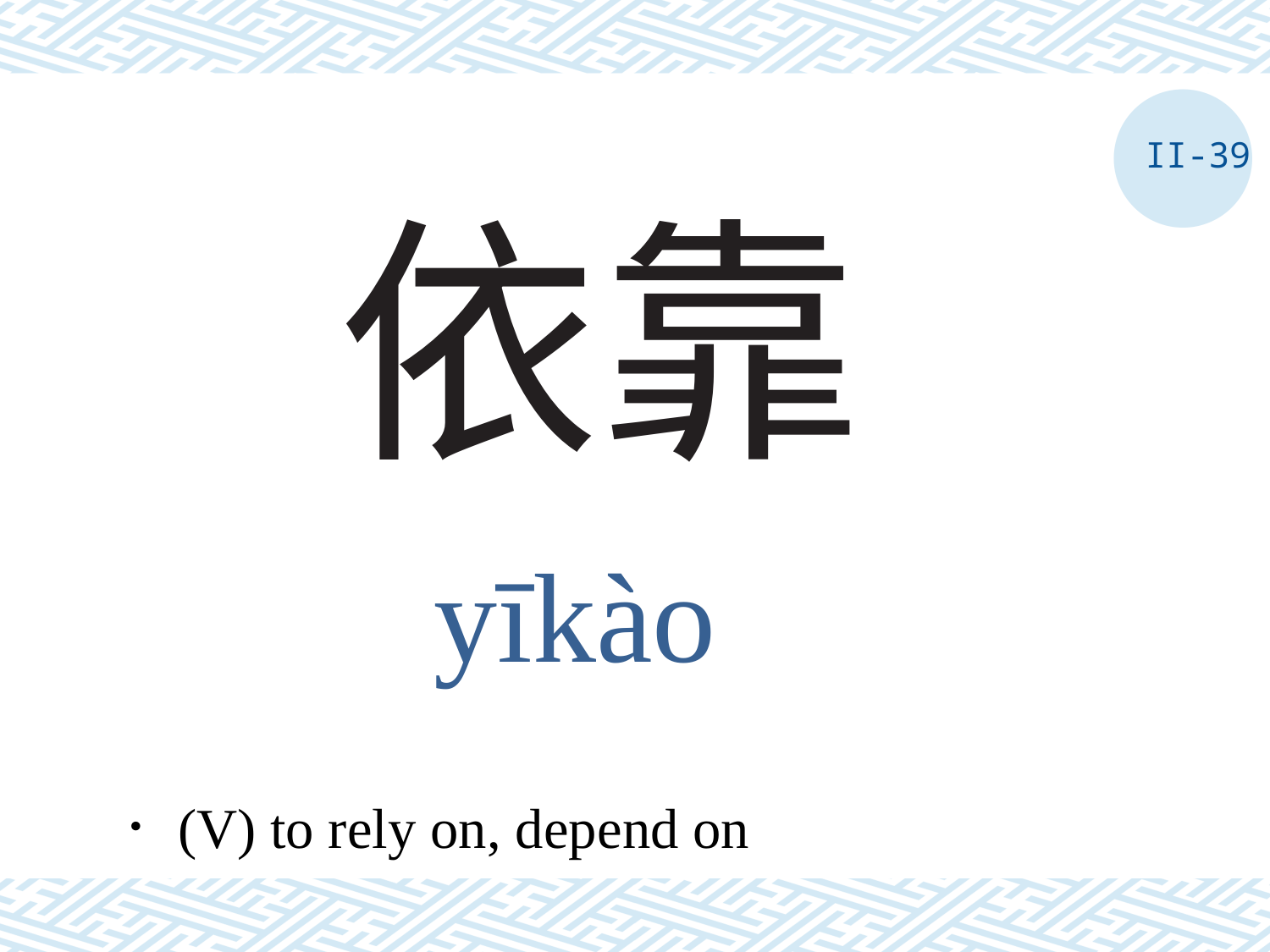

II-39

# 依靠
yīkào
．(V) to rely on, depend on